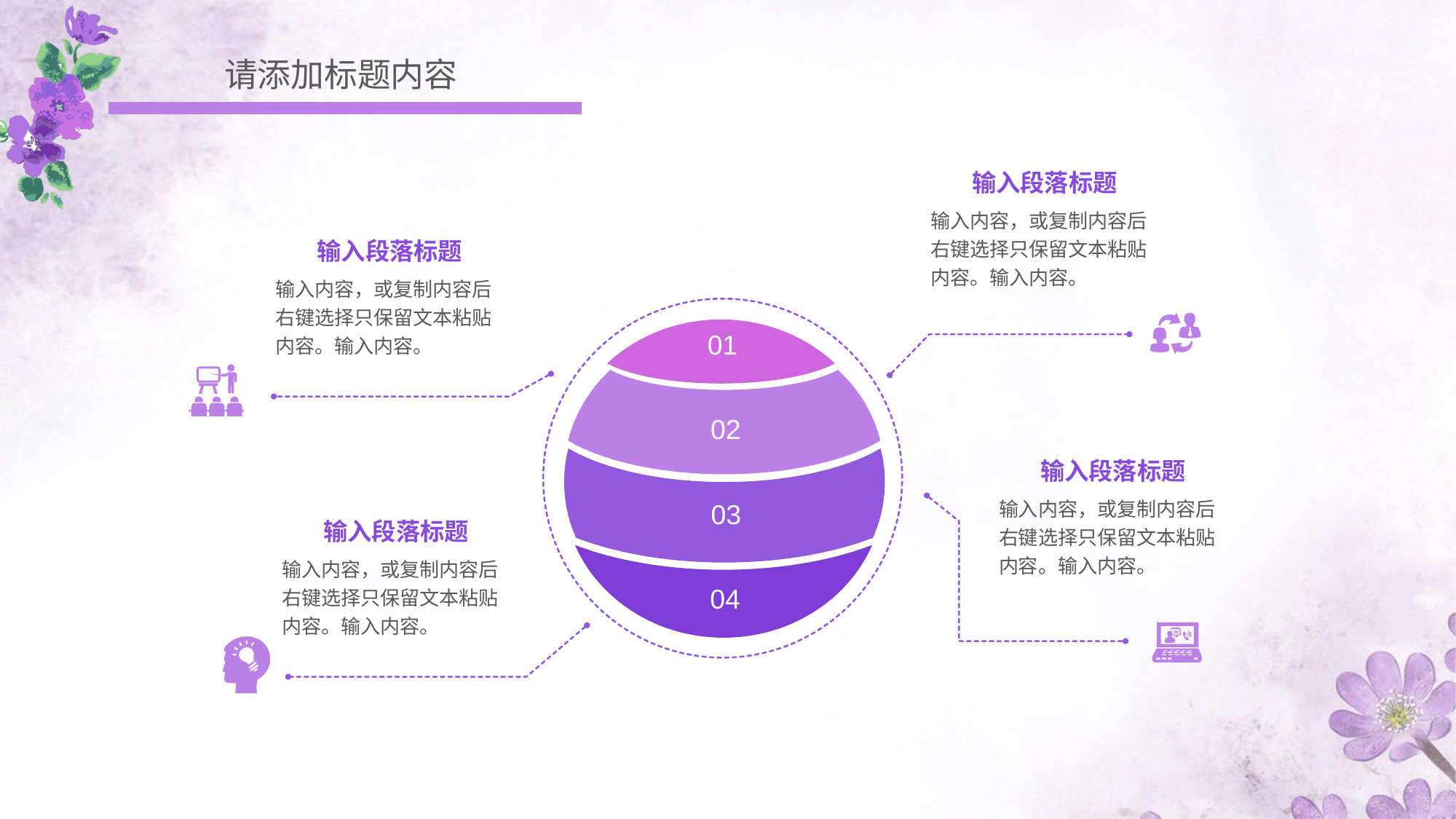

请添加标题内容
输入段落标题
输入内容，或复制内容后右键选择只保留文本粘贴内容。输入内容。

输入段落标题
输入内容，或复制内容后右键选择只保留文本粘贴内容。输入内容。

01

02

输入段落标题
输入内容，或复制内容后右键选择只保留文本粘贴内容。输入内容。

03

输入段落标题
输入内容，或复制内容后右键选择只保留文本粘贴内容。输入内容。

04